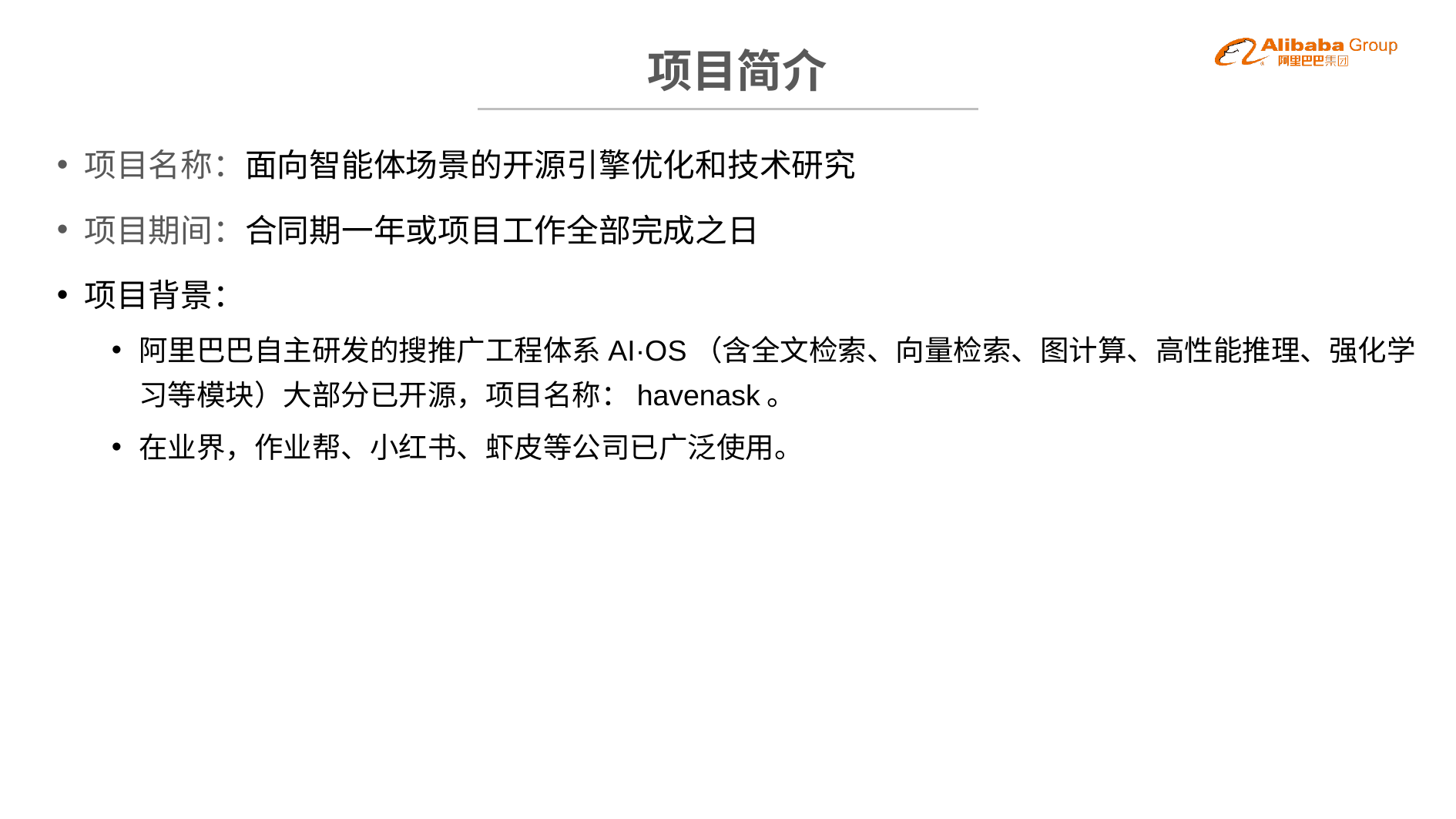

BBAAD9C20180234D78E509342D30B68042B9B2091AC58B80A1D98F3CB1E32B745B46B2386164DB0F22492E08C84624EC2D0921AAA1D0EBB11B5EC254370E25D524FE053D7C25E687A49429D76ED243B22E22E5817C4904A6A8CEB19A51160C68DC162490BEB
# 项目简介
项目名称：面向智能体场景的开源引擎优化和技术研究
项目期间：合同期一年或项目工作全部完成之日
项目背景：
阿里巴巴自主研发的搜推广工程体系AI·OS（含全文检索、向量检索、图计算、高性能推理、强化学习等模块）大部分已开源，项目名称：havenask。
在业界，作业帮、小红书、虾皮等公司已广泛使用。